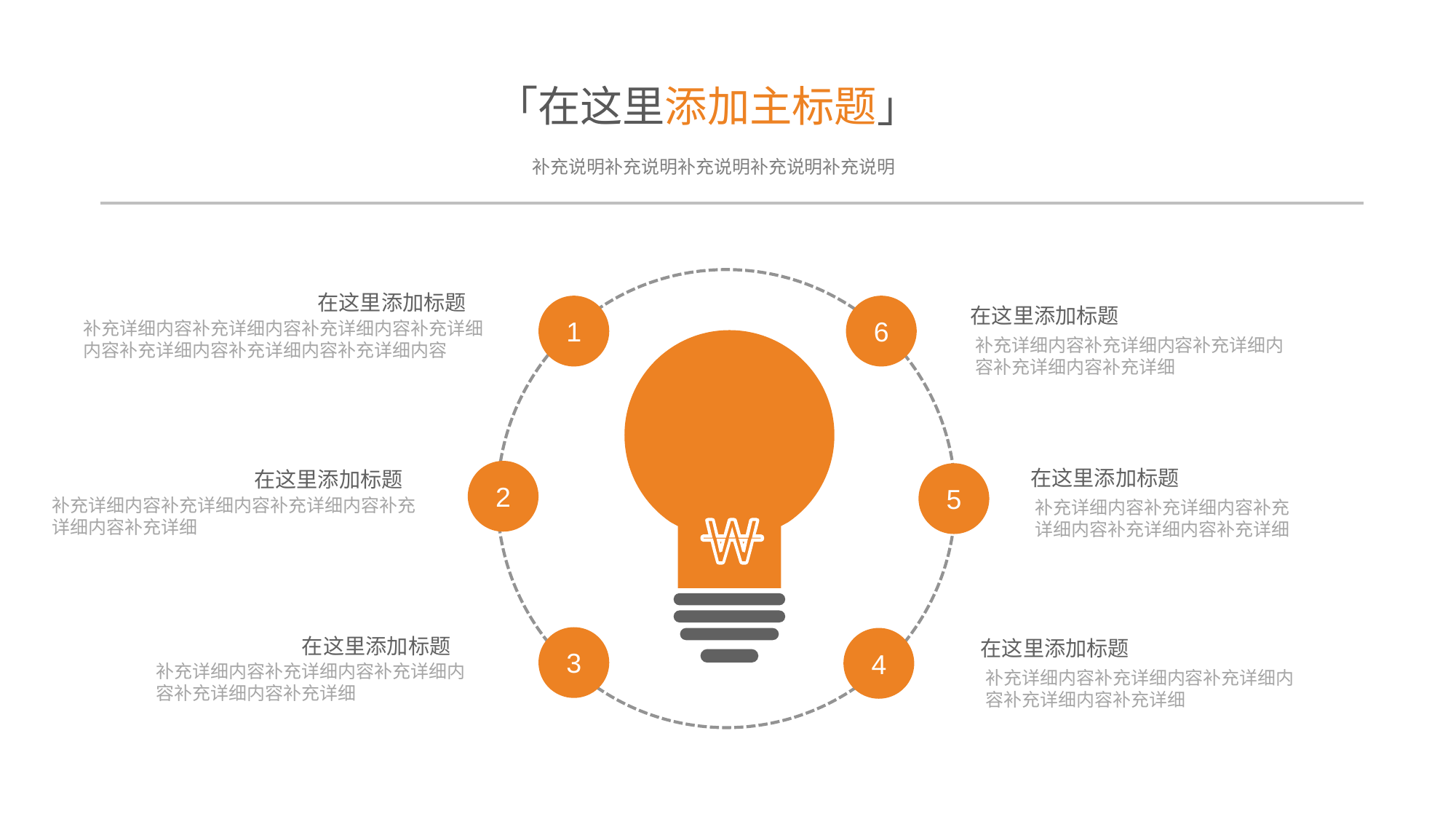

「在这里添加主标题」
补充说明补充说明补充说明补充说明补充说明

在这里添加标题
1
6
在这里添加标题
补充详细内容补充详细内容补充详细内容补充详细内容补充详细内容补充详细内容补充详细内容
补充详细内容补充详细内容补充详细内容补充详细内容补充详细

在这里添加标题
在这里添加标题
2
5
补充详细内容补充详细内容补充详细内容补充详细内容补充详细
补充详细内容补充详细内容补充详细内容补充详细内容补充详细
在这里添加标题
3
4
在这里添加标题
补充详细内容补充详细内容补充详细内容补充详细内容补充详细
补充详细内容补充详细内容补充详细内容补充详细内容补充详细